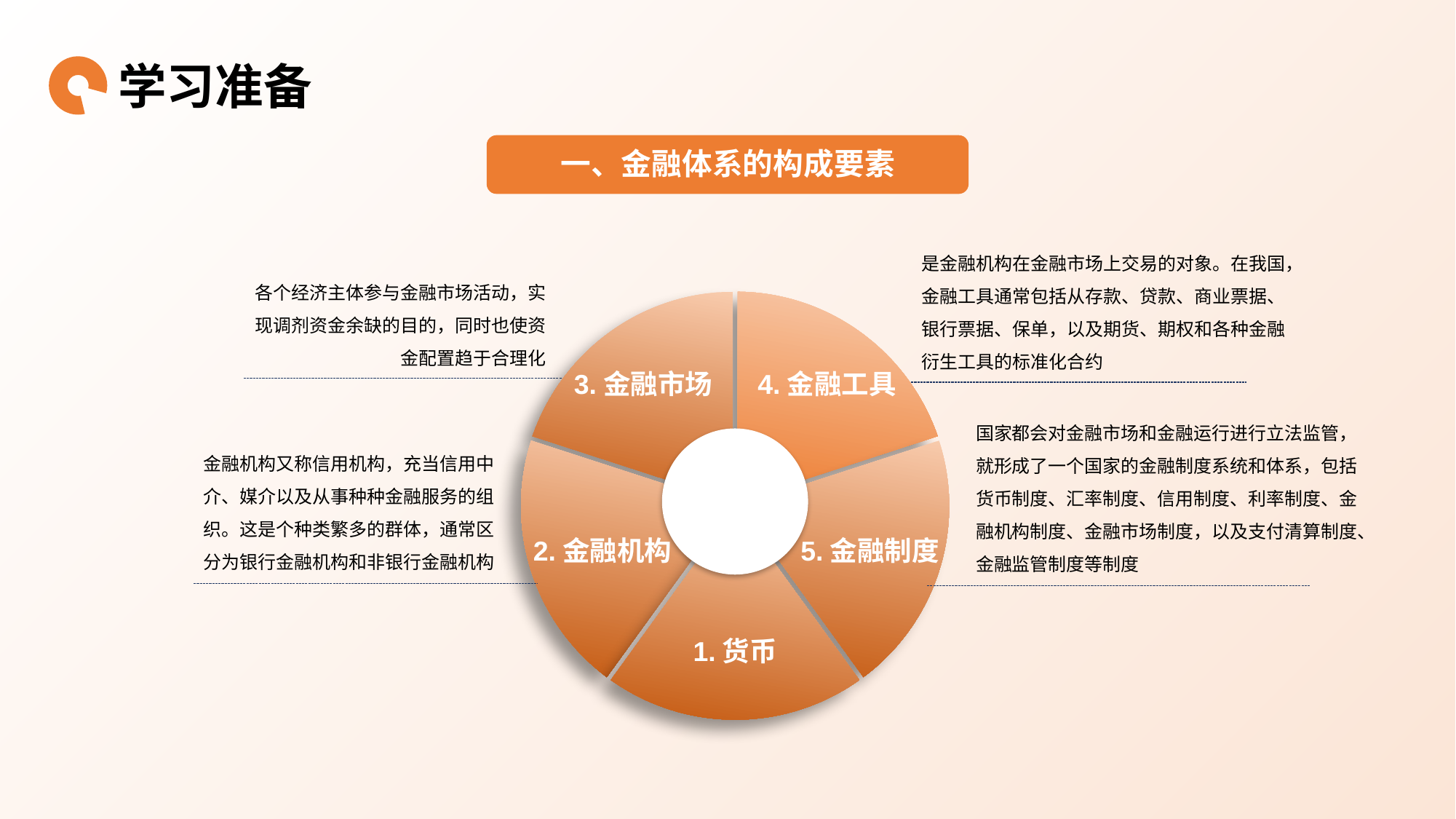

学习准备

一、金融体系的构成要素
是金融机构在金融市场上交易的对象。在我国，金融工具通常包括从存款、贷款、商业票据、银行票据、保单，以及期货、期权和各种金融衍生工具的标准化合约
各个经济主体参与金融市场活动，实现调剂资金余缺的目的，同时也使资金配置趋于合理化
3.金融市场
4.金融工具
国家都会对金融市场和金融运行进行立法监管，就形成了一个国家的金融制度系统和体系，包括货币制度、汇率制度、信用制度、利率制度、金融机构制度、金融市场制度，以及支付清算制度、金融监管制度等制度

金融机构又称信用机构，充当信用中介、媒介以及从事种种金融服务的组织。这是个种类繁多的群体，通常区分为银行金融机构和非银行金融机构
2.金融机构
5.金融制度
1.货币